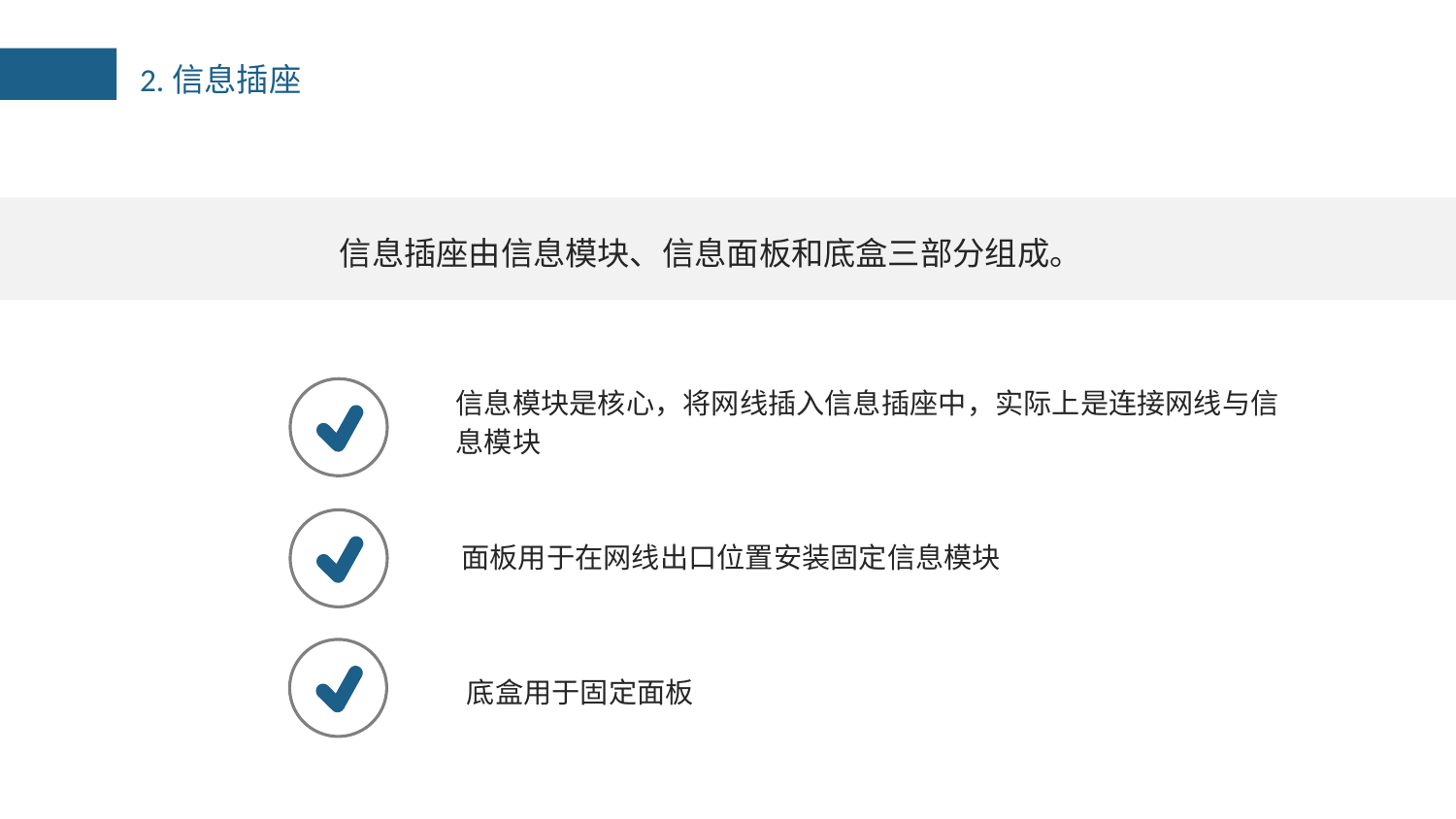

2.信息插座

信息插座由信息模块、信息面板和底盒三部分组成。
信息模块是核心，将网线插入信息插座中，实际上是连接网线与信息模块

面板用于在网线出口位置安装固定信息模块

底盒用于固定面板